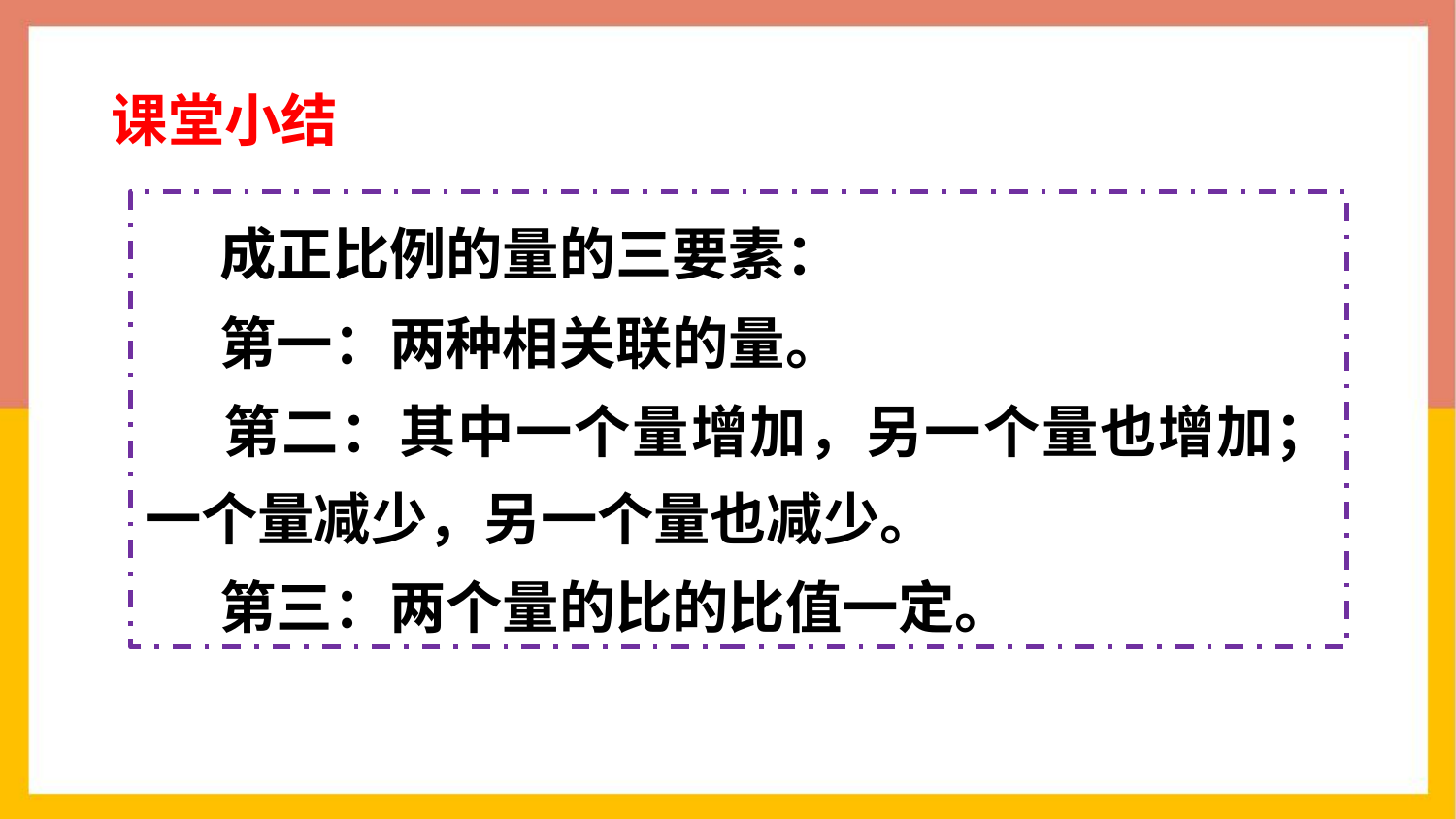

课堂小结
 成正比例的量的三要素：
 第一：两种相关联的量。
 第二：其中一个量增加，另一个量也增加；一个量减少，另一个量也减少。
 第三：两个量的比的比值一定。